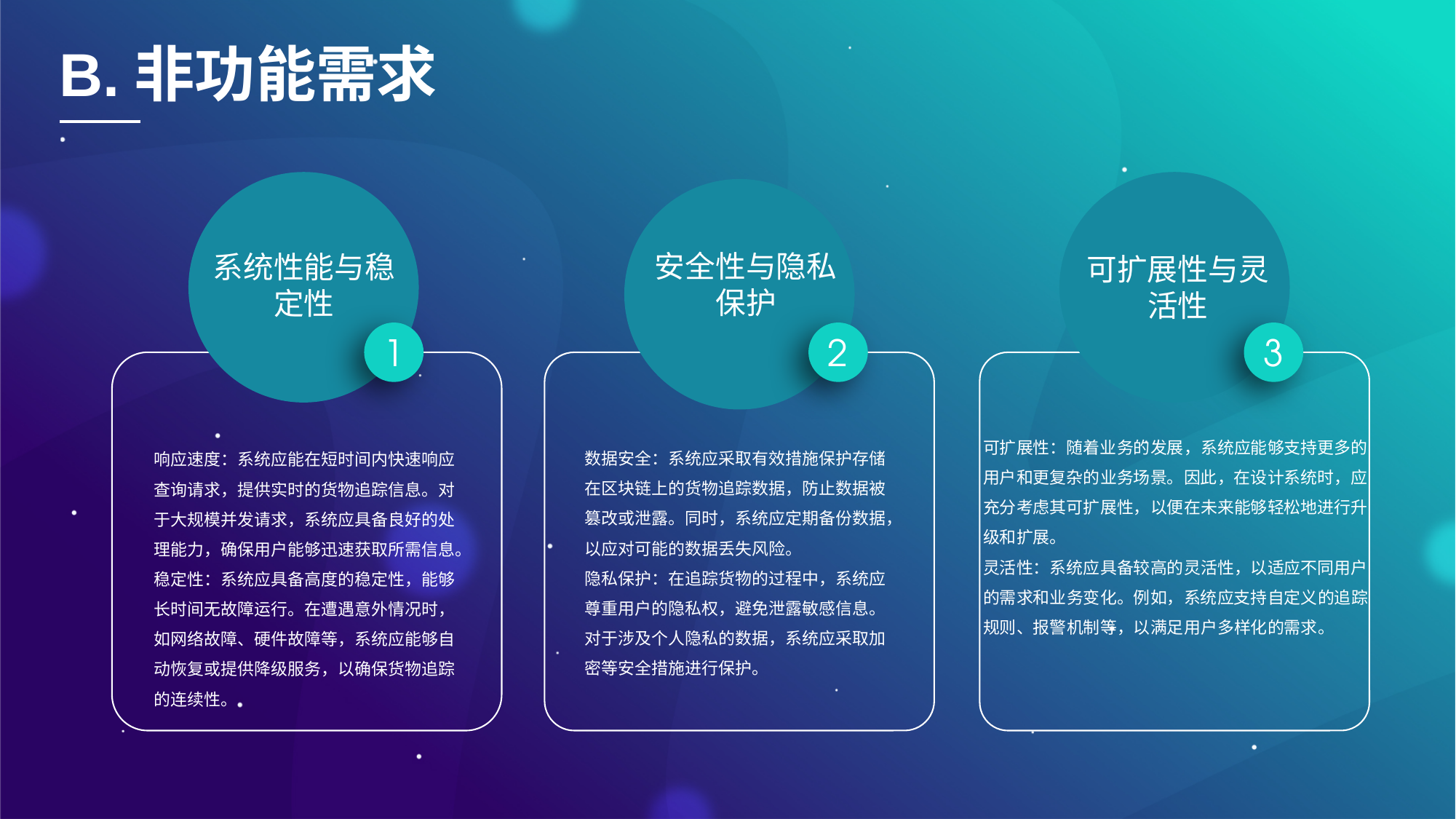

B.非功能需求

安全性与隐私保护
系统性能与稳定性
可扩展性与灵活性
1
2
3

可扩展性：随着业务的发展，系统应能够支持更多的用户和更复杂的业务场景。因此，在设计系统时，应充分考虑其可扩展性，以便在未来能够轻松地进行升级和扩展。
灵活性：系统应具备较高的灵活性，以适应不同用户的需求和业务变化。例如，系统应支持自定义的追踪规则、报警机制等，以满足用户多样化的需求。
数据安全：系统应采取有效措施保护存储在区块链上的货物追踪数据，防止数据被篡改或泄露。同时，系统应定期备份数据，以应对可能的数据丢失风险。
隐私保护：在追踪货物的过程中，系统应尊重用户的隐私权，避免泄露敏感信息。对于涉及个人隐私的数据，系统应采取加密等安全措施进行保护。
响应速度：系统应能在短时间内快速响应查询请求，提供实时的货物追踪信息。对于大规模并发请求，系统应具备良好的处理能力，确保用户能够迅速获取所需信息。
稳定性：系统应具备高度的稳定性，能够长时间无故障运行。在遭遇意外情况时，如网络故障、硬件故障等，系统应能够自动恢复或提供降级服务，以确保货物追踪的连续性。